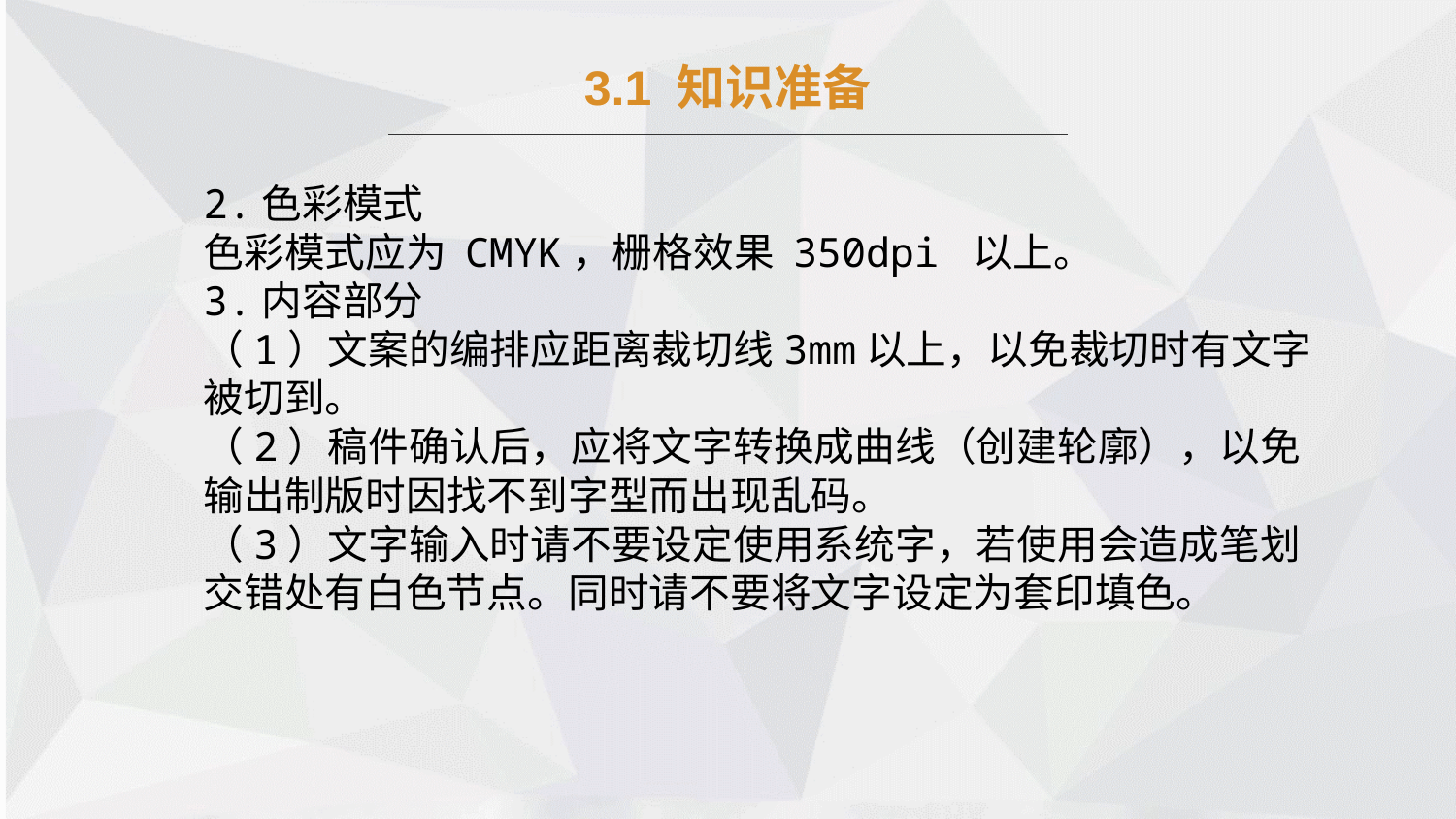

3.1 知识准备
2.色彩模式
色彩模式应为 CMYK，栅格效果 350dpi 以上。
3.内容部分
（1）文案的编排应距离裁切线3mm以上，以免裁切时有文字被切到。
（2）稿件确认后，应将文字转换成曲线（创建轮廓），以免输出制版时因找不到字型而出现乱码。
（3）文字输入时请不要设定使用系统字，若使用会造成笔划交错处有白色节点。同时请不要将文字设定为套印填色。